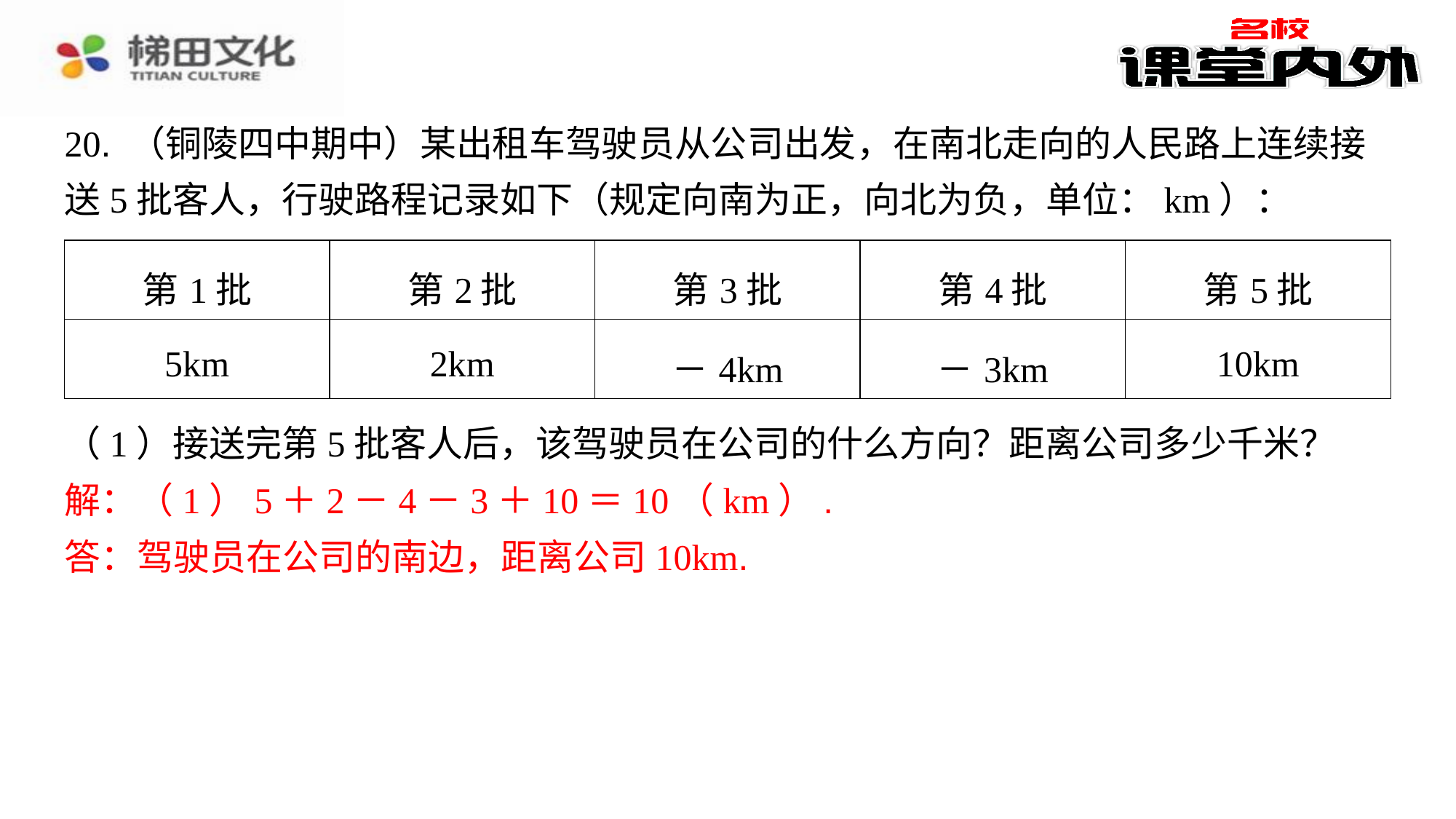

20. （铜陵四中期中）某出租车驾驶员从公司出发，在南北走向的人民路上连续接
送5批客人，行驶路程记录如下（规定向南为正，向北为负，单位：km）：
| 第1批 | 第2批 | 第3批 | 第4批 | 第5批 |
| --- | --- | --- | --- | --- |
| 5km | 2km | －4km | －3km | 10km |
（1）接送完第5批客人后，该驾驶员在公司的什么方向？距离公司多少千米？
解：（1）5＋2－4－3＋10＝10（km）.
答：驾驶员在公司的南边，距离公司10km.
解：（1）5＋2－4－3＋10＝10（km）.
答：驾驶员在公司的南边，距离公司10km.